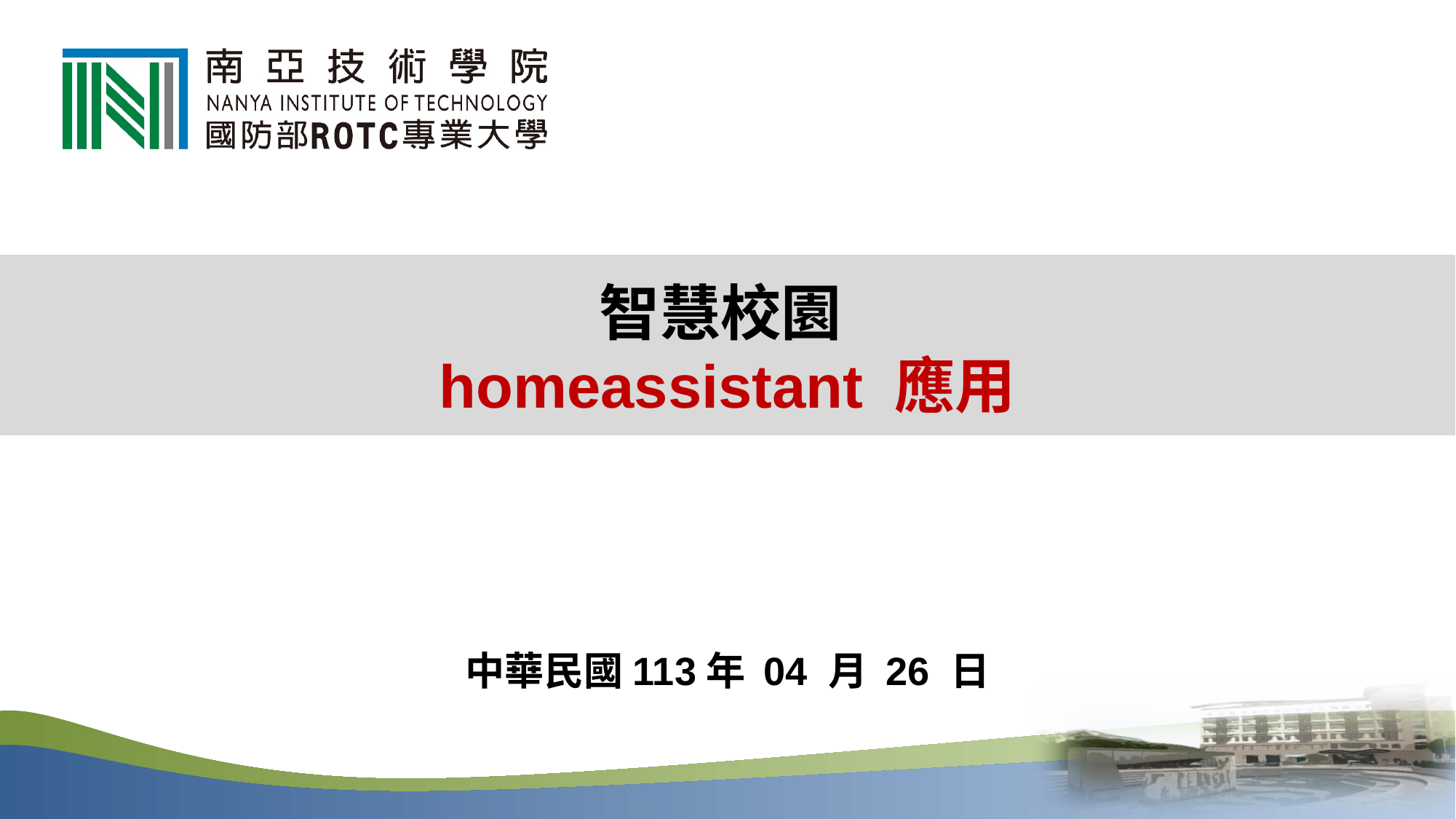

# 智慧校園 homeassistant 應用

中華民國113年 04 月 26 日